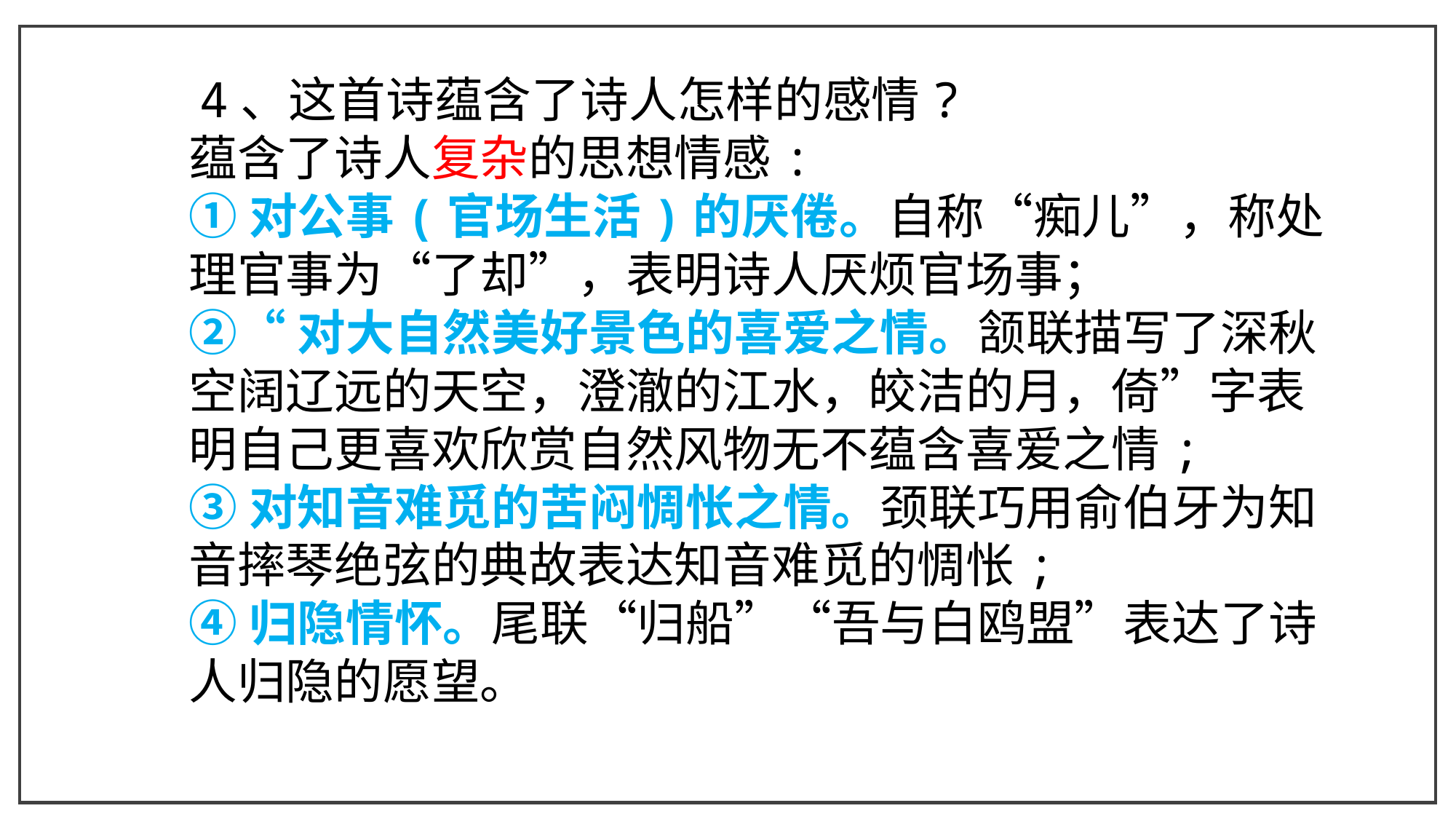

4、这首诗蕴含了诗人怎样的感情?
蕴含了诗人复杂的思想情感:
①对公事(官场生活)的厌倦。自称“痴儿”，称处理官事为“了却”，表明诗人厌烦官场事；
②“对大自然美好景色的喜爱之情。颔联描写了深秋空阔辽远的天空，澄澈的江水，皎洁的月，倚”字表明自己更喜欢欣赏自然风物无不蕴含喜爱之情;
③对知音难觅的苦闷惆怅之情。颈联巧用俞伯牙为知音摔琴绝弦的典故表达知音难觅的惆怅;
④归隐情怀。尾联“归船”“吾与白鸥盟”表达了诗人归隐的愿望。